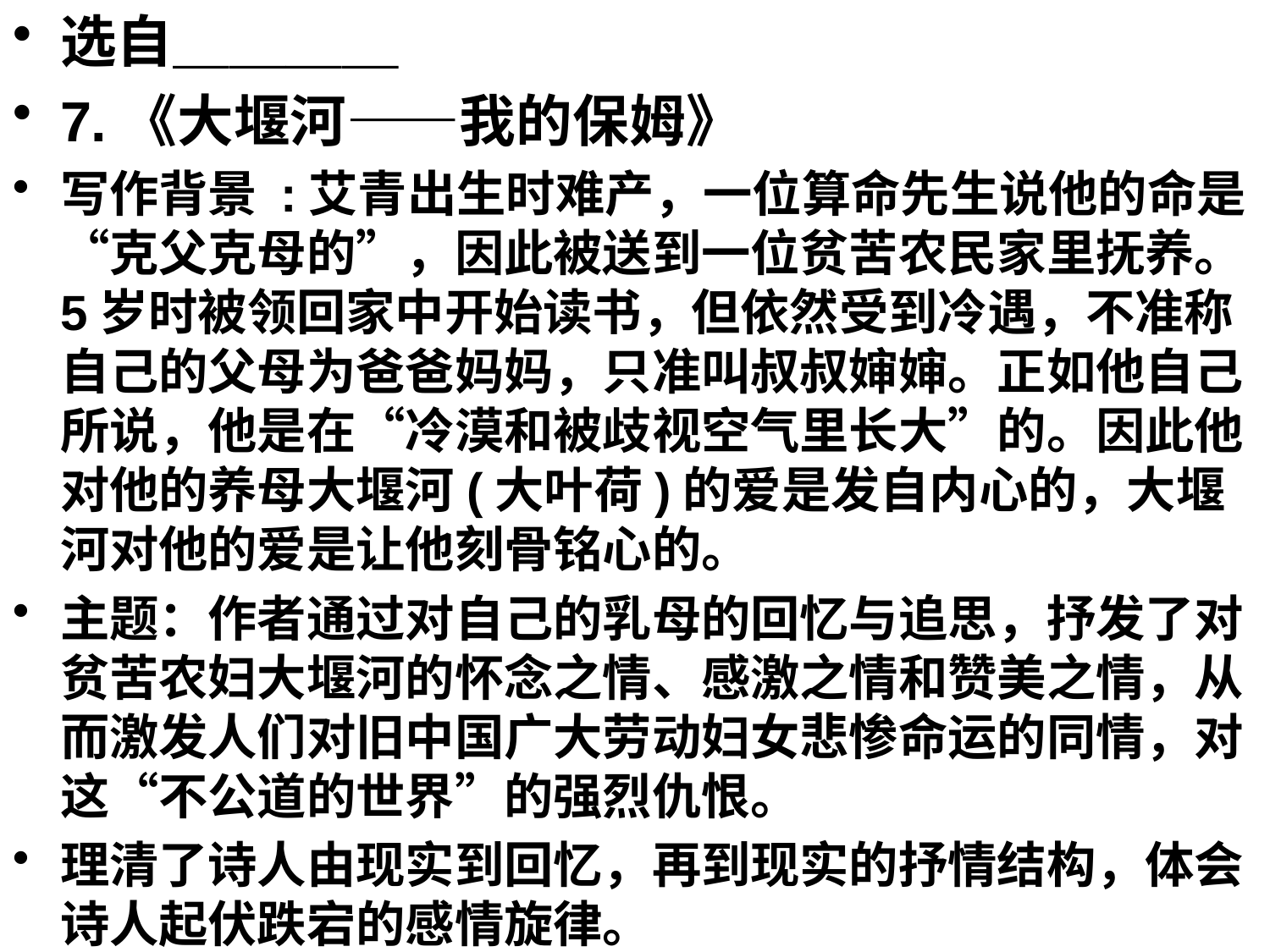

选自＿＿＿＿
7.《大堰河——我的保姆》
写作背景 :艾青出生时难产，一位算命先生说他的命是“克父克母的”，因此被送到一位贫苦农民家里抚养。5岁时被领回家中开始读书，但依然受到冷遇，不准称自己的父母为爸爸妈妈，只准叫叔叔婶婶。正如他自己所说，他是在“冷漠和被歧视空气里长大”的。因此他对他的养母大堰河(大叶荷)的爱是发自内心的，大堰河对他的爱是让他刻骨铭心的。
主题：作者通过对自己的乳母的回忆与追思，抒发了对贫苦农妇大堰河的怀念之情、感激之情和赞美之情，从而激发人们对旧中国广大劳动妇女悲惨命运的同情，对这“不公道的世界”的强烈仇恨。
理清了诗人由现实到回忆，再到现实的抒情结构，体会诗人起伏跌宕的感情旋律。